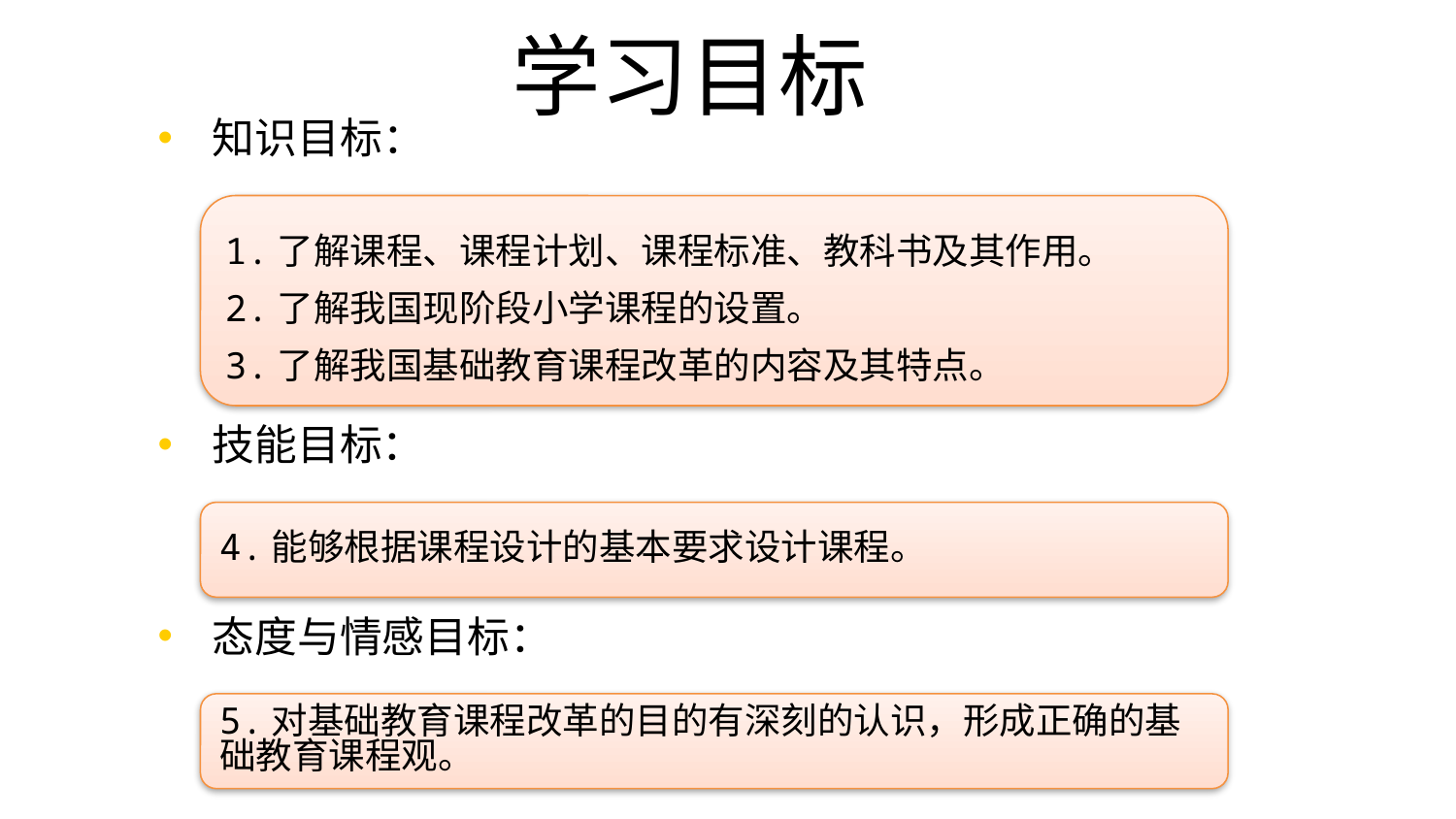

# 学习目标
知识目标：
1.了解课程、课程计划、课程标准、教科书及其作用。
2.了解我国现阶段小学课程的设置。
3.了解我国基础教育课程改革的内容及其特点。
技能目标：
4.能够根据课程设计的基本要求设计课程。
态度与情感目标：
5.对基础教育课程改革的目的有深刻的认识，形成正确的基础教育课程观。